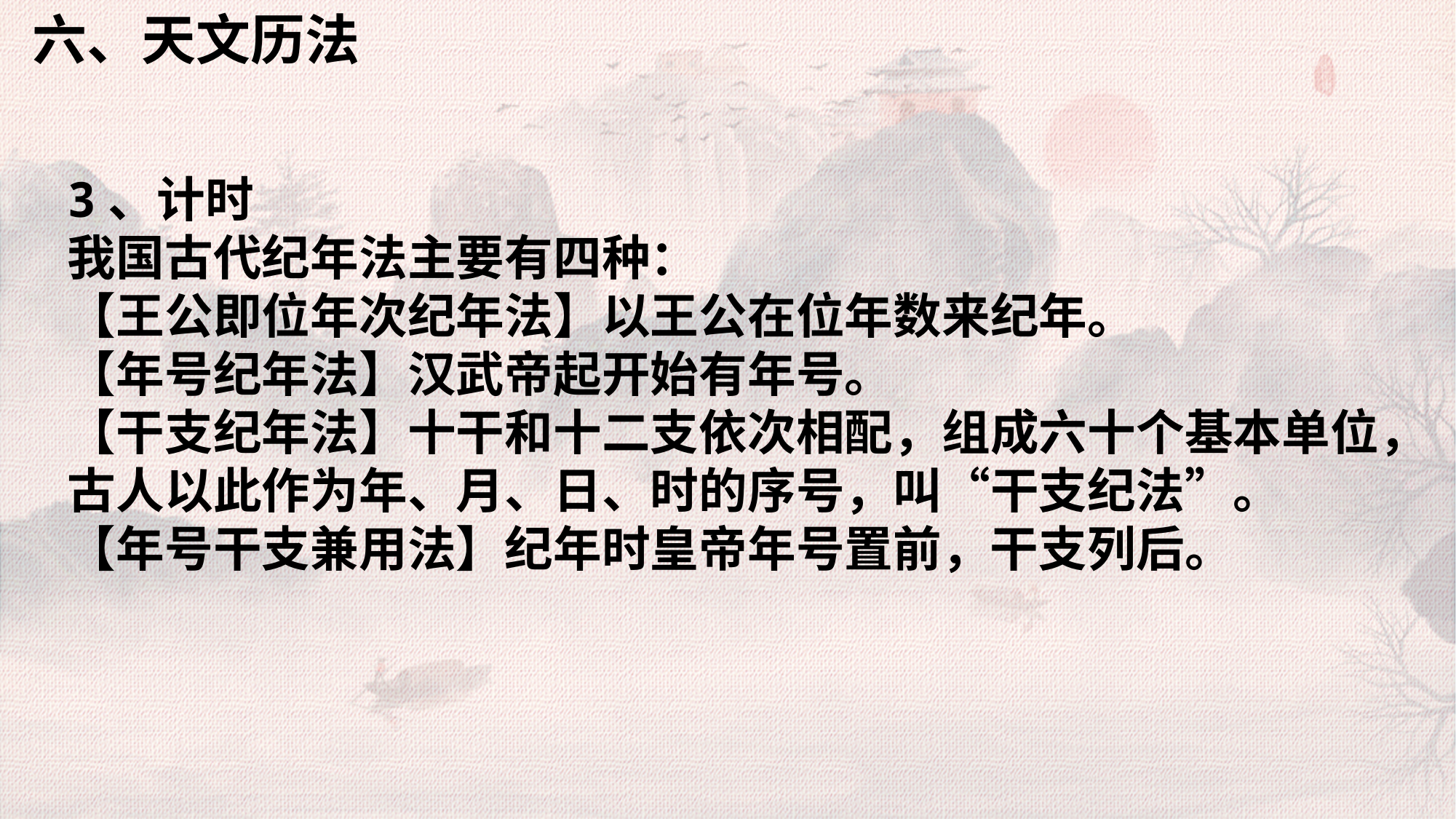

六、天文历法
3、计时
我国古代纪年法主要有四种：
【王公即位年次纪年法】以王公在位年数来纪年。
【年号纪年法】汉武帝起开始有年号。
【干支纪年法】十干和十二支依次相配，组成六十个基本单位，古人以此作为年、月、日、时的序号，叫“干支纪法”。
【年号干支兼用法】纪年时皇帝年号置前，干支列后。